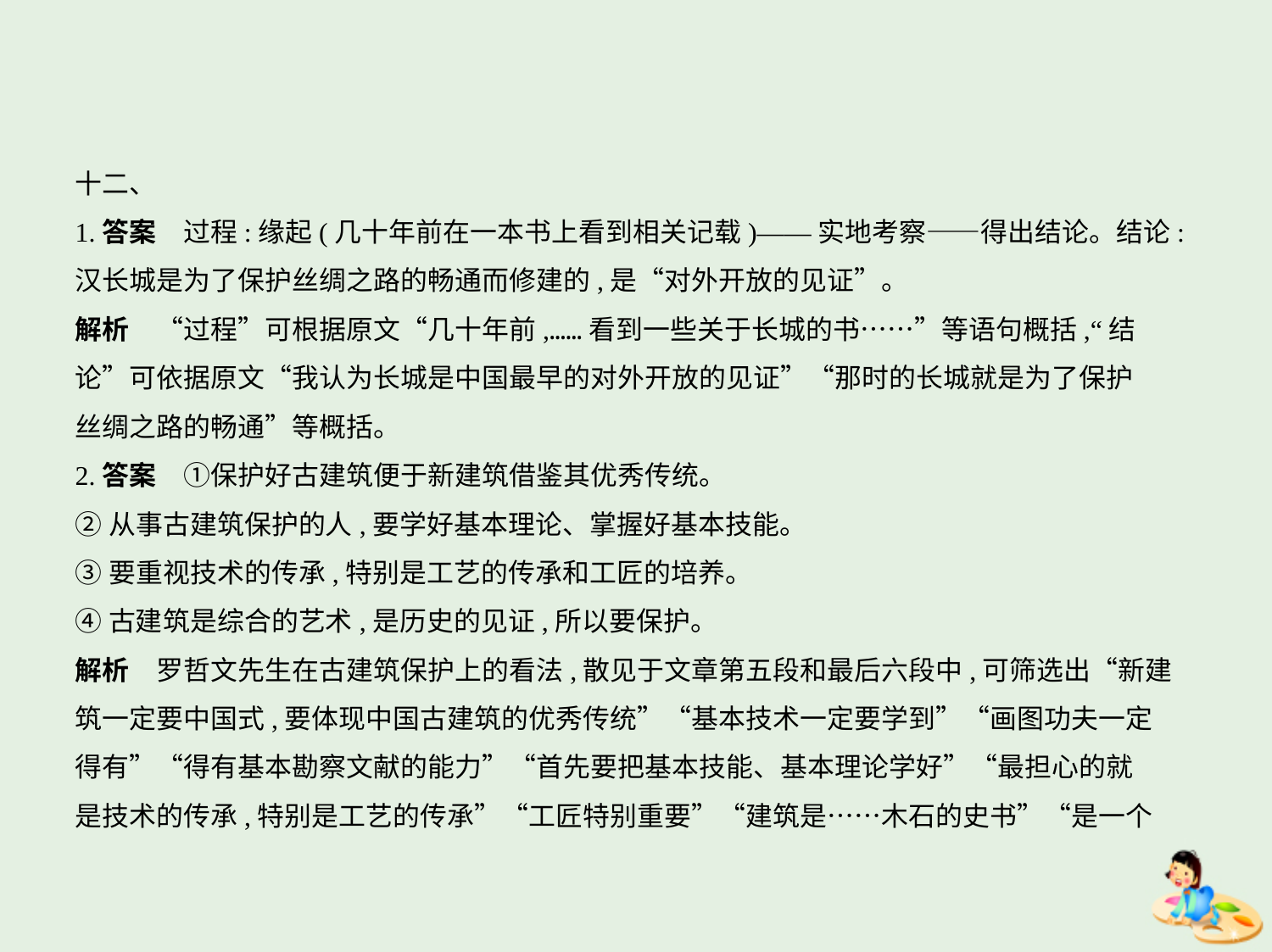

十二、
1.答案　过程:缘起(几十年前在一本书上看到相关记载)——实地考察——得出结论。结论:
汉长城是为了保护丝绸之路的畅通而修建的,是“对外开放的见证”。
解析　“过程”可根据原文“几十年前,……看到一些关于长城的书……”等语句概括,“结
论”可依据原文“我认为长城是中国最早的对外开放的见证”“那时的长城就是为了保护
丝绸之路的畅通”等概括。
2.答案　①保护好古建筑便于新建筑借鉴其优秀传统。
②从事古建筑保护的人,要学好基本理论、掌握好基本技能。
③要重视技术的传承,特别是工艺的传承和工匠的培养。
④古建筑是综合的艺术,是历史的见证,所以要保护。
解析　罗哲文先生在古建筑保护上的看法,散见于文章第五段和最后六段中,可筛选出“新建
筑一定要中国式,要体现中国古建筑的优秀传统”“基本技术一定要学到”“画图功夫一定
得有”“得有基本勘察文献的能力”“首先要把基本技能、基本理论学好”“最担心的就
是技术的传承,特别是工艺的传承”“工匠特别重要”“建筑是……木石的史书”“是一个